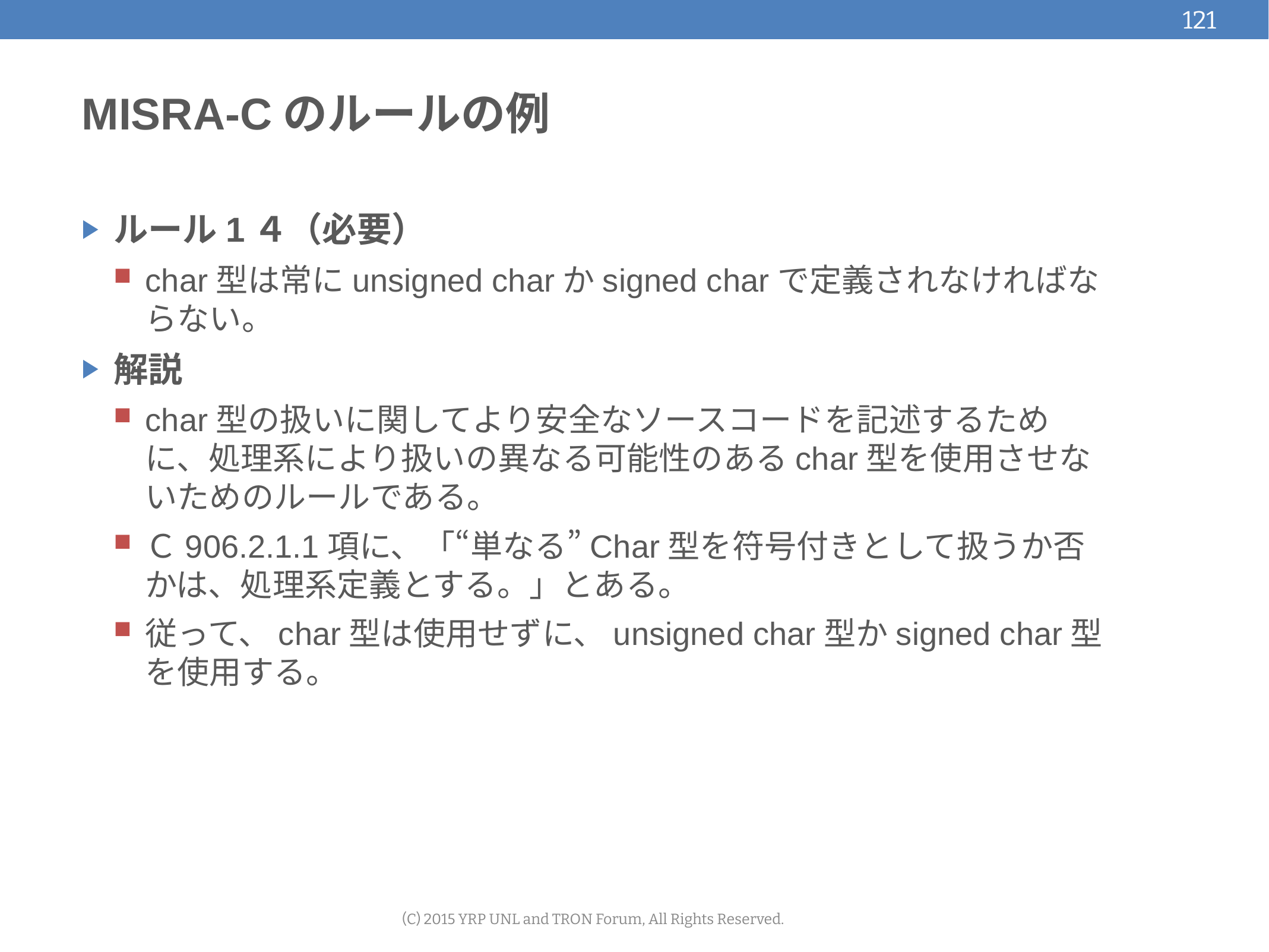

121
# MISRA-Cのルールの例
ルール1４（必要）
char型は常にunsigned charかsigned charで定義されなければならない。
解説
char型の扱いに関してより安全なソースコードを記述するために、処理系により扱いの異なる可能性のあるchar型を使用させないためのルールである。
Ｃ906.2.1.1項に、「“単なる”Char型を符号付きとして扱うか否かは、処理系定義とする。」とある。
従って、char型は使用せずに、unsigned char型かsigned char型を使用する。
(C) 2015 YRP UNL and TRON Forum, All Rights Reserved.